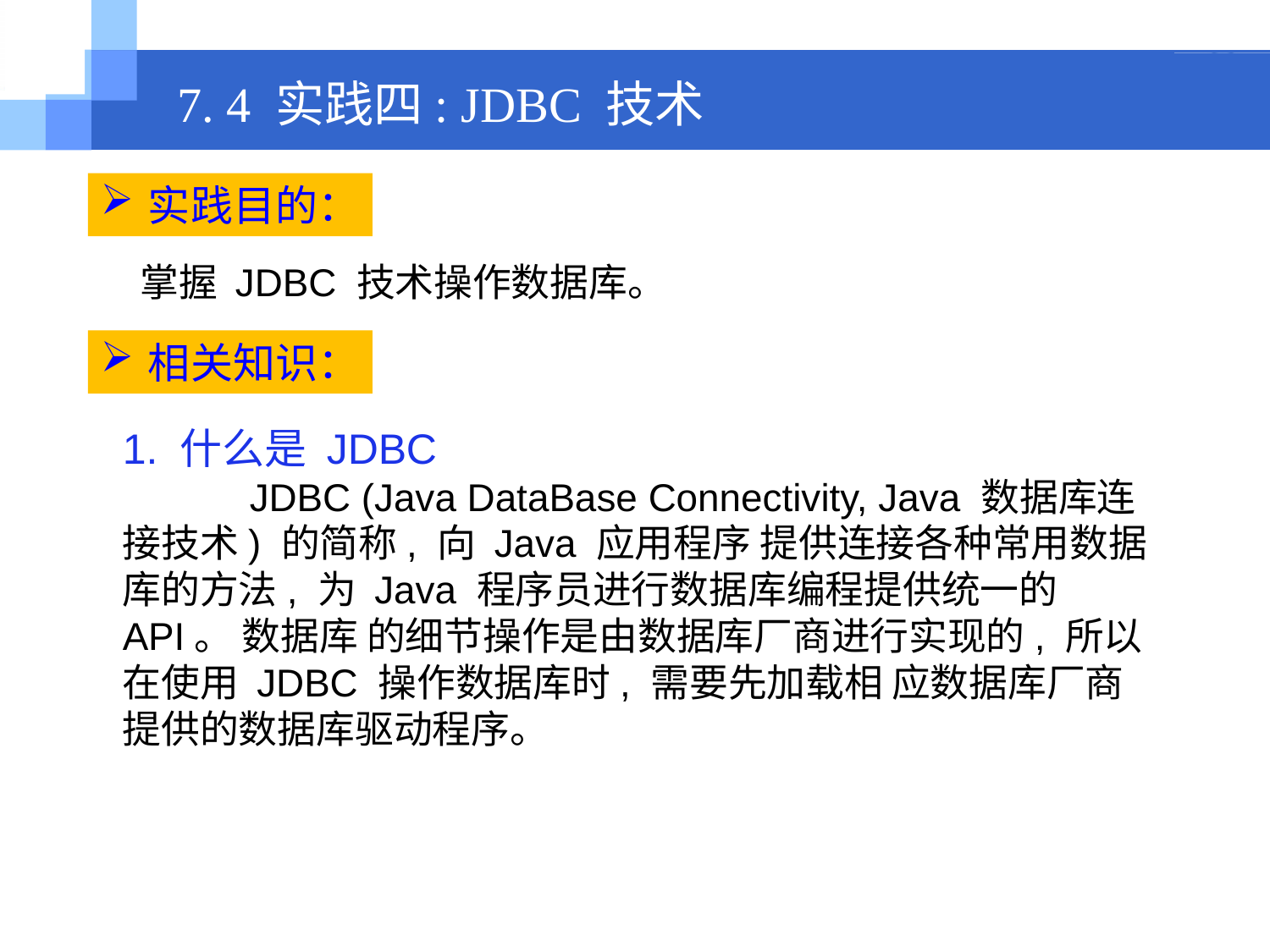

7. 4 实践四: JDBC 技术

实践目的：
掌握 JDBC 技术操作数据库。
相关知识：
1. 什么是 JDBC
	JDBC (Java DataBase Connectivity, Java 数据库连接技术) 的简称, 向 Java 应用程序 提供连接各种常用数据库的方法, 为 Java 程序员进行数据库编程提供统一的 API。 数据库 的细节操作是由数据库厂商进行实现的, 所以在使用 JDBC 操作数据库时, 需要先加载相 应数据库厂商提供的数据库驱动程序。